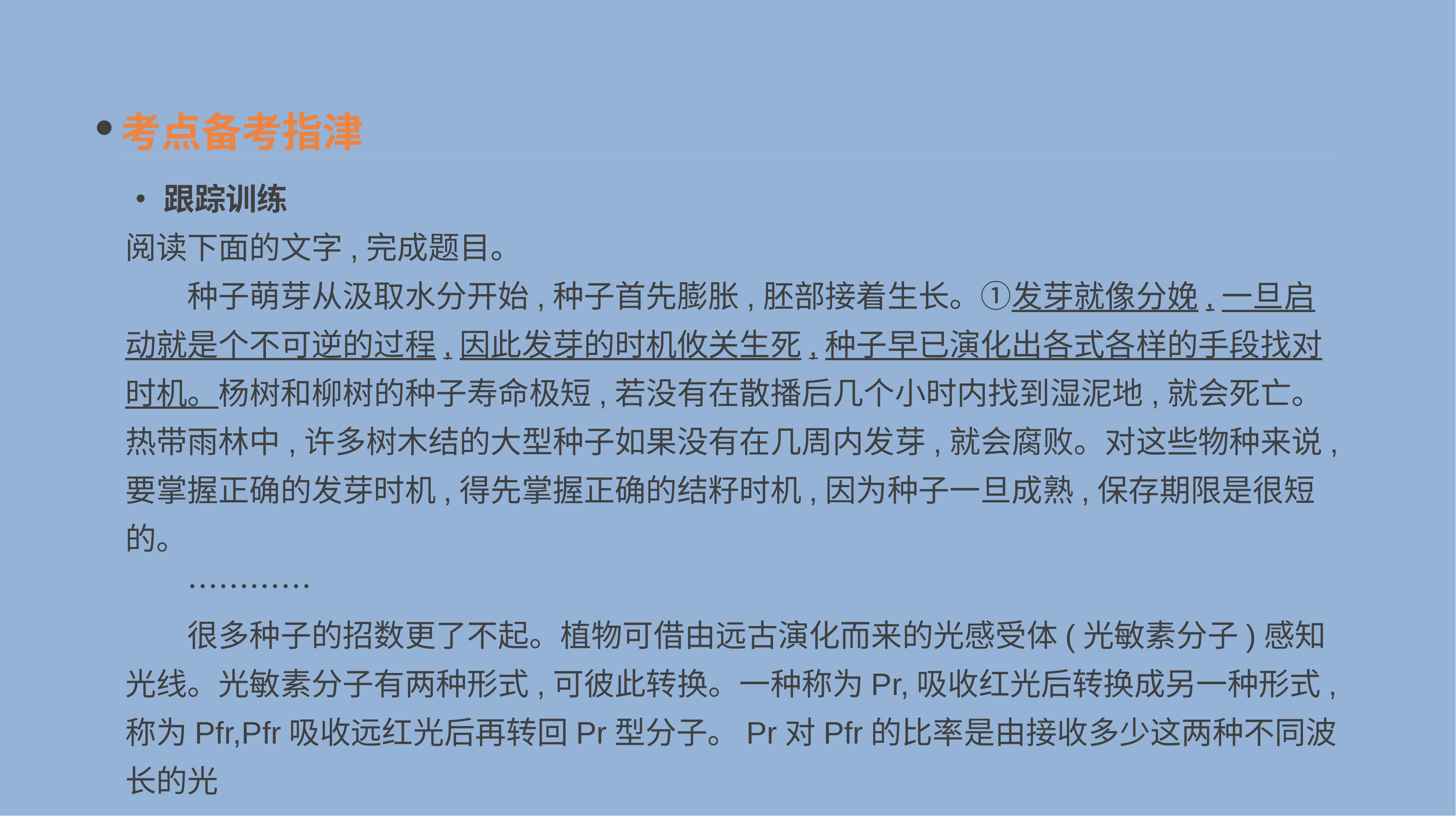

考点备考指津

•跟踪训练
阅读下面的文字,完成题目。
　　种子萌芽从汲取水分开始,种子首先膨胀,胚部接着生长。①发芽就像分娩,一旦启动就是个不可逆的过程,因此发芽的时机攸关生死,种子早已演化出各式各样的手段找对时机。杨树和柳树的种子寿命极短,若没有在散播后几个小时内找到湿泥地,就会死亡。热带雨林中,许多树木结的大型种子如果没有在几周内发芽,就会腐败。对这些物种来说,要掌握正确的发芽时机,得先掌握正确的结籽时机,因为种子一旦成熟,保存期限是很短的。
　　…………
　　很多种子的招数更了不起。植物可借由远古演化而来的光感受体(光敏素分子)感知光线。光敏素分子有两种形式,可彼此转换。一种称为Pr,吸收红光后转换成另一种形式,称为Pfr,Pfr吸收远红光后再转回Pr型分子。Pr对Pfr的比率是由接收多少这两种不同波长的光